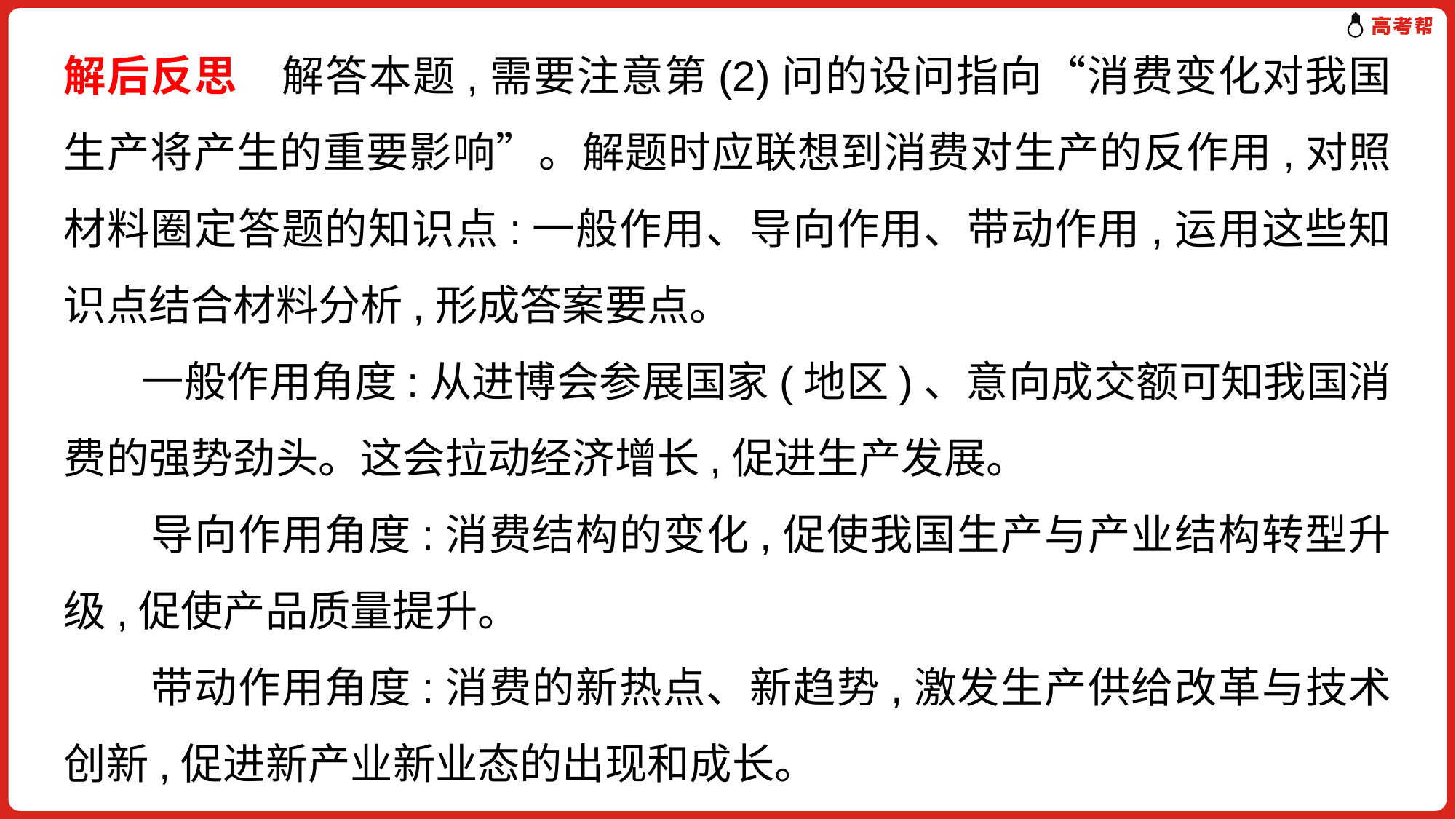

解后反思　解答本题,需要注意第(2)问的设问指向“消费变化对我国生产将产生的重要影响”。解题时应联想到消费对生产的反作用,对照材料圈定答题的知识点:一般作用、导向作用、带动作用,运用这些知识点结合材料分析,形成答案要点。
       一般作用角度:从进博会参展国家(地区)、意向成交额可知我国消费的强势劲头。这会拉动经济增长,促进生产发展。
　　导向作用角度:消费结构的变化,促使我国生产与产业结构转型升级,促使产品质量提升。
　　带动作用角度:消费的新热点、新趋势,激发生产供给改革与技术创新,促进新产业新业态的出现和成长。